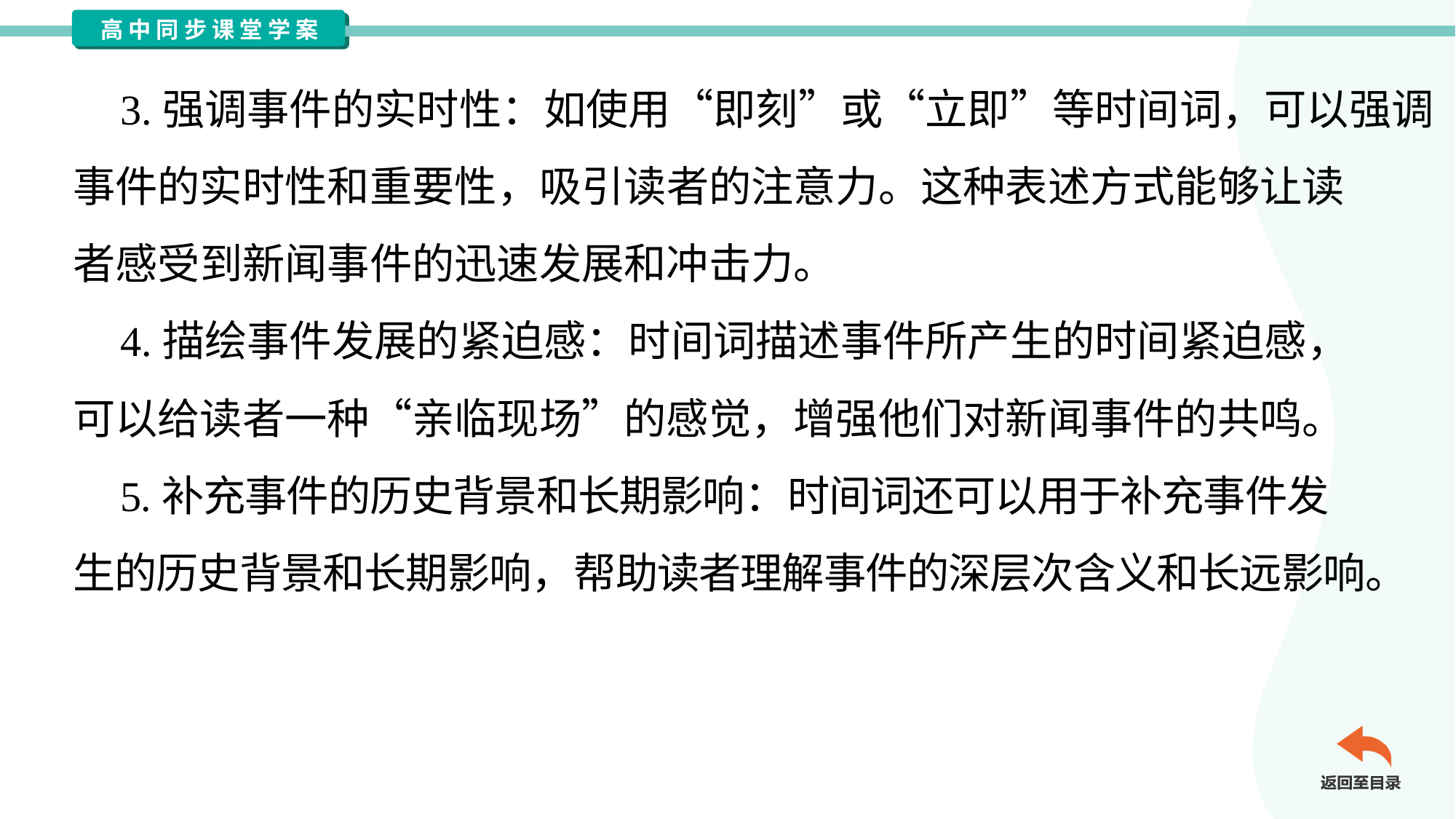

3.强调事件的实时性：如使用“即刻”或“立即”等时间词，可以强调
事件的实时性和重要性，吸引读者的注意力。这种表述方式能够让读
者感受到新闻事件的迅速发展和冲击力。
    4.描绘事件发展的紧迫感：时间词描述事件所产生的时间紧迫感，
可以给读者一种“亲临现场”的感觉，增强他们对新闻事件的共鸣。
    5.补充事件的历史背景和长期影响：时间词还可以用于补充事件发
生的历史背景和长期影响，帮助读者理解事件的深层次含义和长远影响。